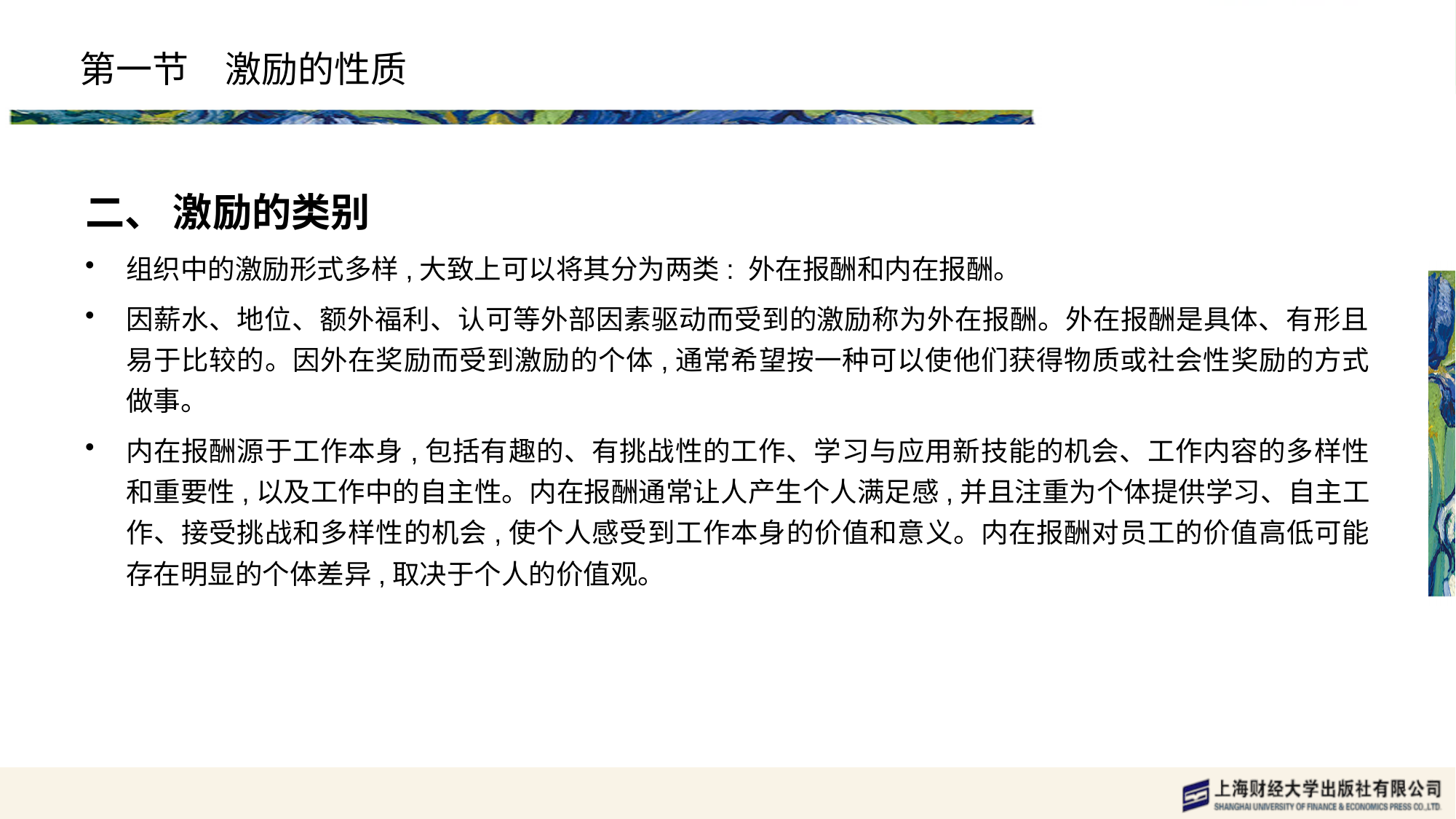

# 第一节　激励的性质
二、 激励的类别
组织中的激励形式多样,大致上可以将其分为两类: 外在报酬和内在报酬。
因薪水、地位、额外福利、认可等外部因素驱动而受到的激励称为外在报酬。外在报酬是具体、有形且易于比较的。因外在奖励而受到激励的个体,通常希望按一种可以使他们获得物质或社会性奖励的方式做事。
内在报酬源于工作本身,包括有趣的、有挑战性的工作、学习与应用新技能的机会、工作内容的多样性和重要性,以及工作中的自主性。内在报酬通常让人产生个人满足感,并且注重为个体提供学习、自主工作、接受挑战和多样性的机会,使个人感受到工作本身的价值和意义。内在报酬对员工的价值高低可能存在明显的个体差异,取决于个人的价值观。